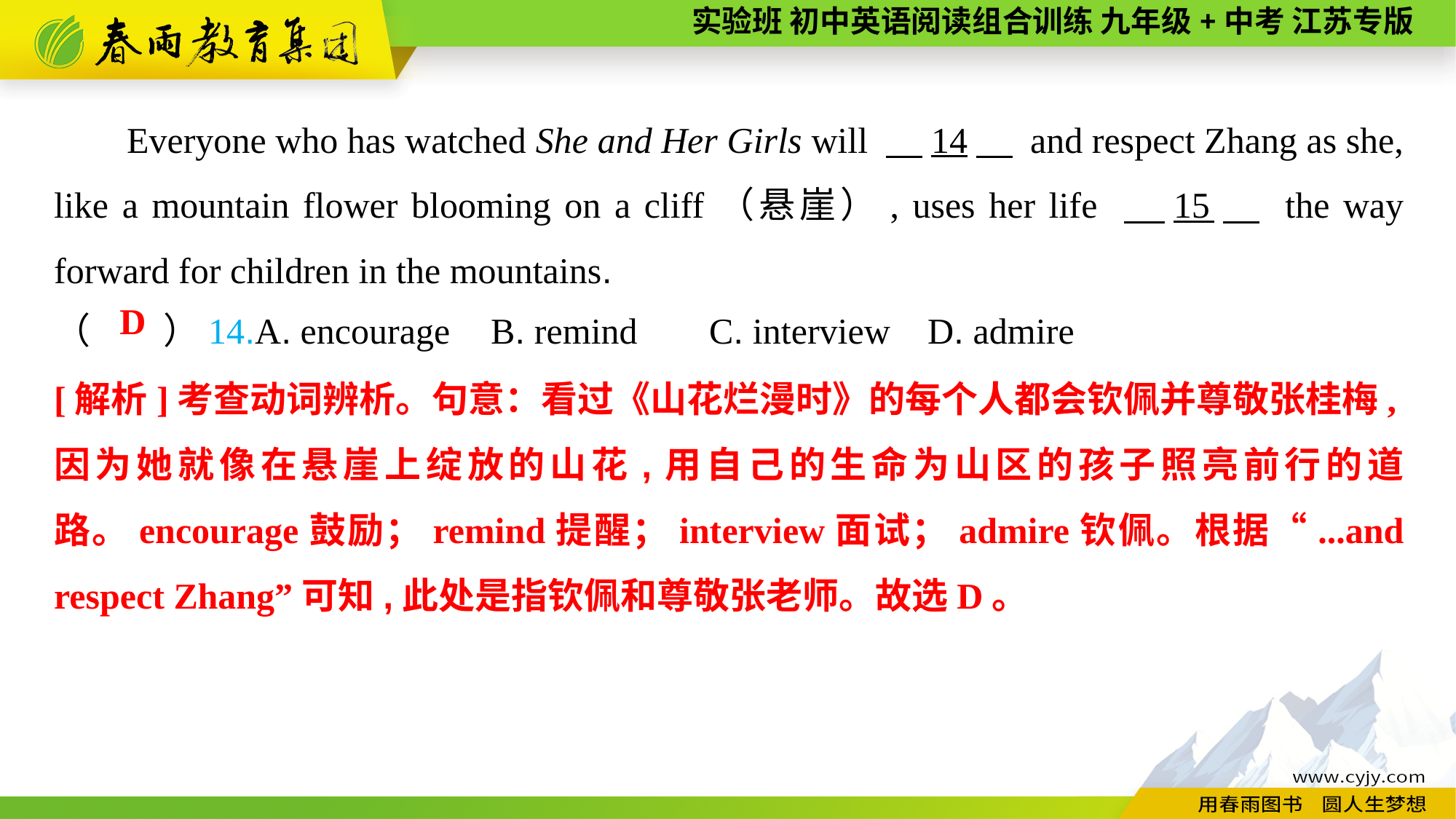

Everyone who has watched She and Her Girls will 　14　 and respect Zhang as she, like a mountain flower blooming on a cliff（悬崖）, uses her life 　15　 the way forward for children in the mountains.
（　　）14.A. encourage	B. remind	C. interview	D. admire
D
[解析]考查动词辨析。句意：看过《山花烂漫时》的每个人都会钦佩并尊敬张桂梅,因为她就像在悬崖上绽放的山花,用自己的生命为山区的孩子照亮前行的道路。encourage鼓励；remind提醒；interview面试；admire钦佩。根据“...and respect Zhang”可知,此处是指钦佩和尊敬张老师。故选D。